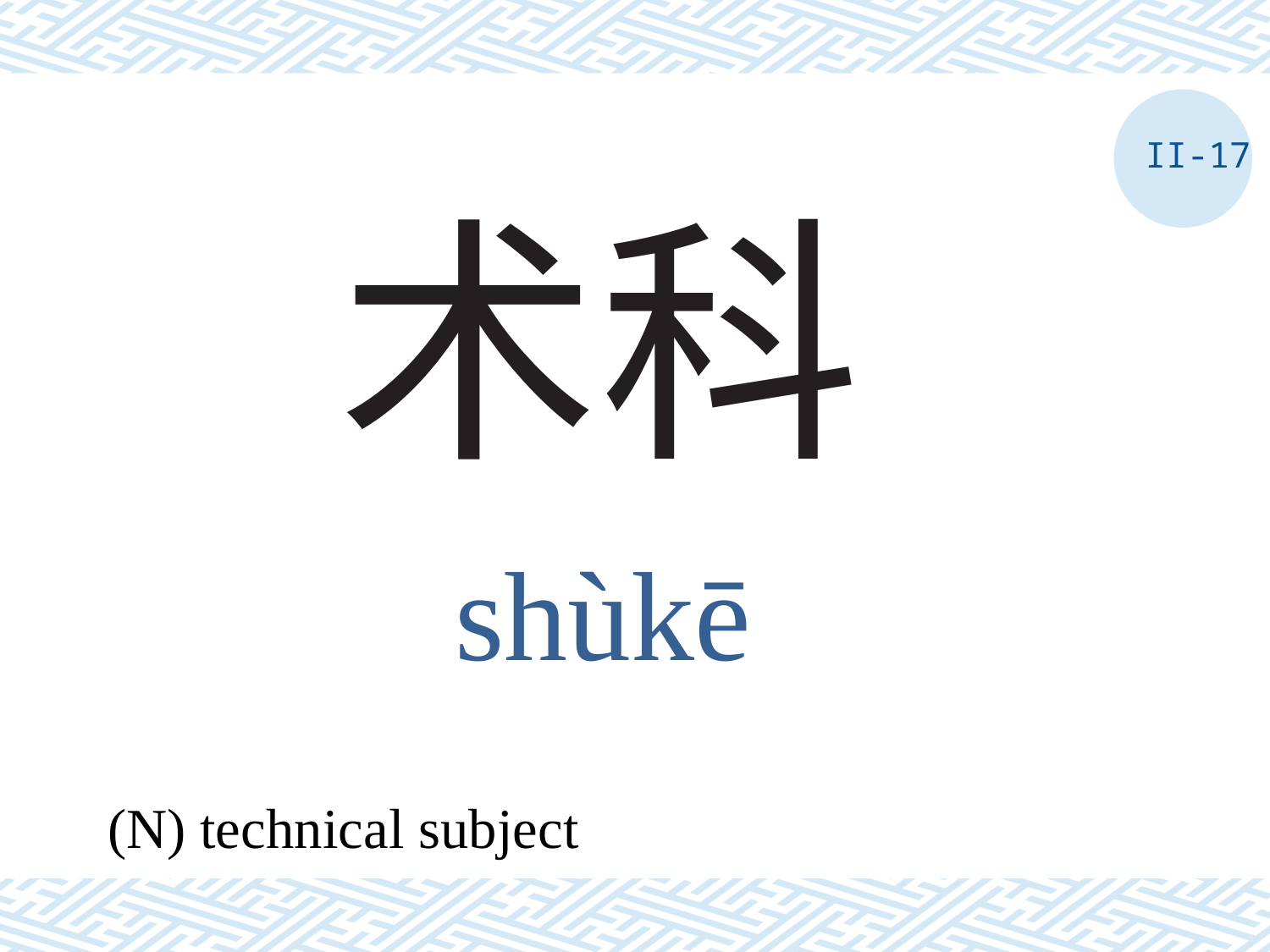

II-17

# 术科
shùkē
(N) technical subject